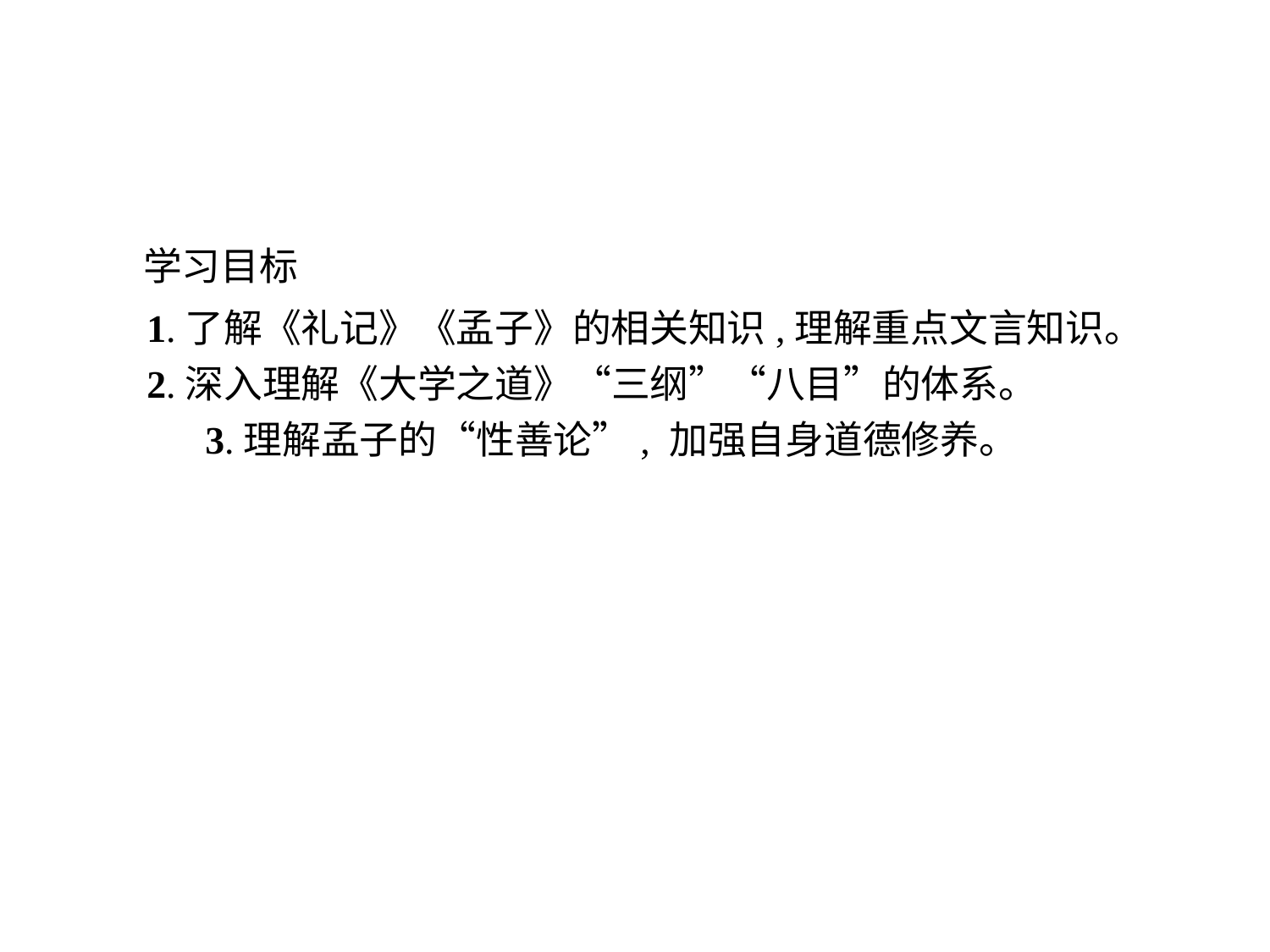

学习目标
1.了解《礼记》《孟子》的相关知识,理解重点文言知识。
2.深入理解《大学之道》“三纲”“八目”的体系。
      3.理解孟子的“性善论”, 加强自身道德修养。